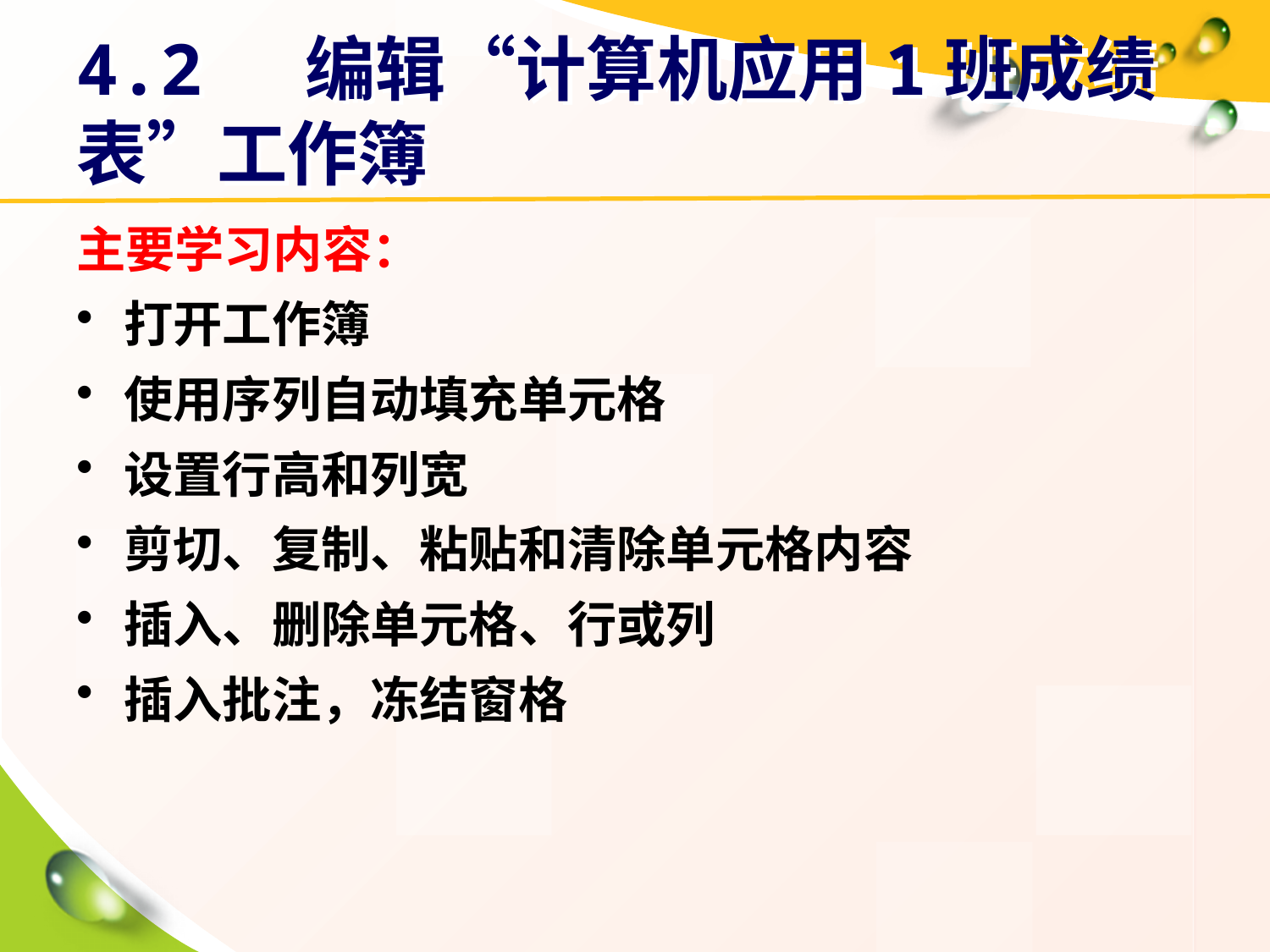

# 4.2  编辑“计算机应用1班成绩表”工作簿
主要学习内容：
打开工作簿
使用序列自动填充单元格
设置行高和列宽
剪切、复制、粘贴和清除单元格内容
插入、删除单元格、行或列
插入批注，冻结窗格